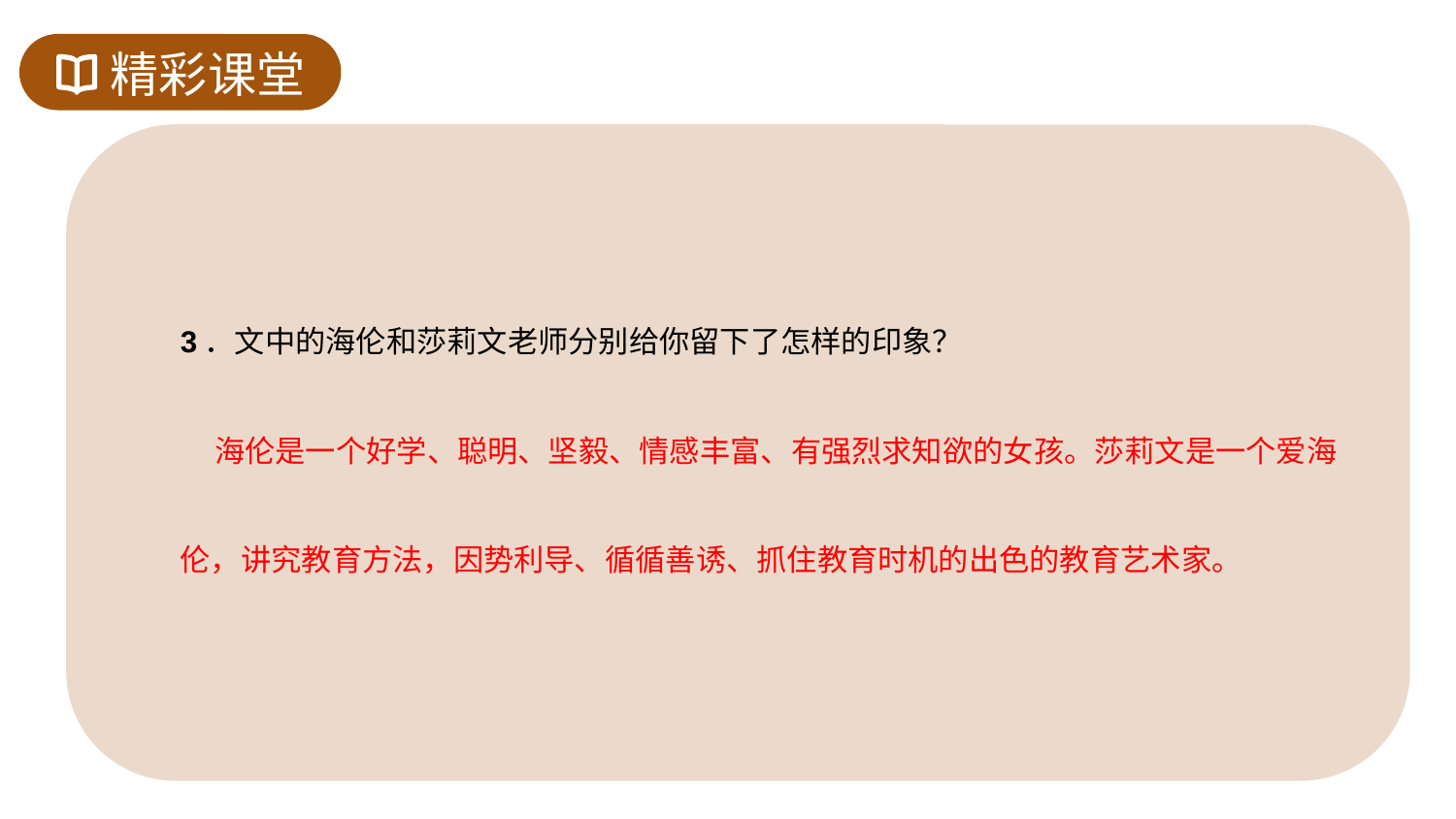

精彩课堂

3．文中的海伦和莎莉文老师分别给你留下了怎样的印象？
    海伦是一个好学、聪明、坚毅、情感丰富、有强烈求知欲的女孩。莎莉文是一个爱海伦，讲究教育方法，因势利导、循循善诱、抓住教育时机的出色的教育艺术家。